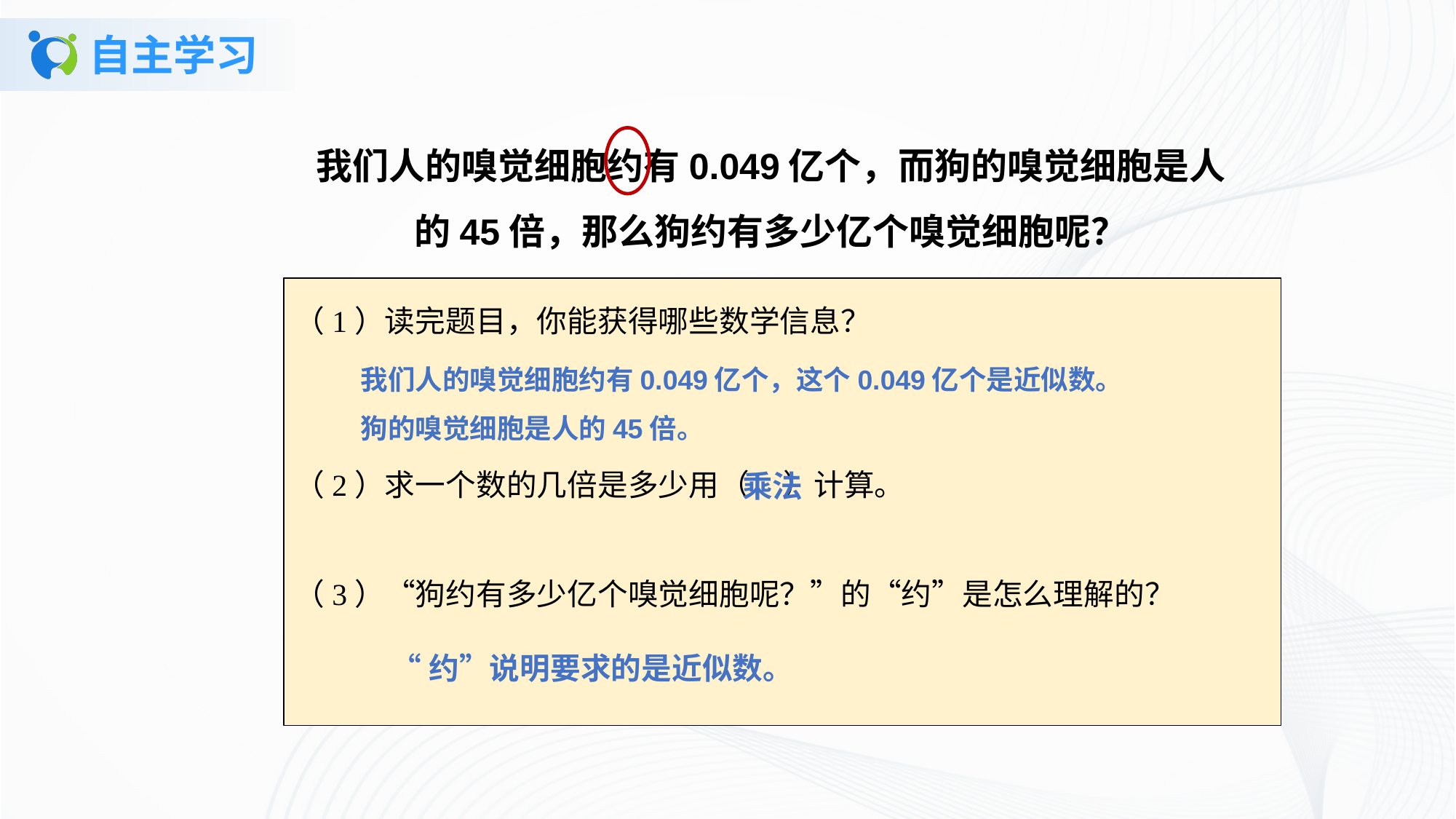

# 自主学习
我们人的嗅觉细胞约有0.049亿个，而狗的嗅觉细胞是人的45倍，那么狗约有多少亿个嗅觉细胞呢？

（1）读完题目，你能获得哪些数学信息？

（2）求一个数的几倍是多少用（     ）计算。
（3）“狗约有多少亿个嗅觉细胞呢？”的“约”是怎么理解的？

我们人的嗅觉细胞约有0.049亿个，这个0.049亿个是近似数。狗的嗅觉细胞是人的45倍。

乘法
“约”说明要求的是近似数。